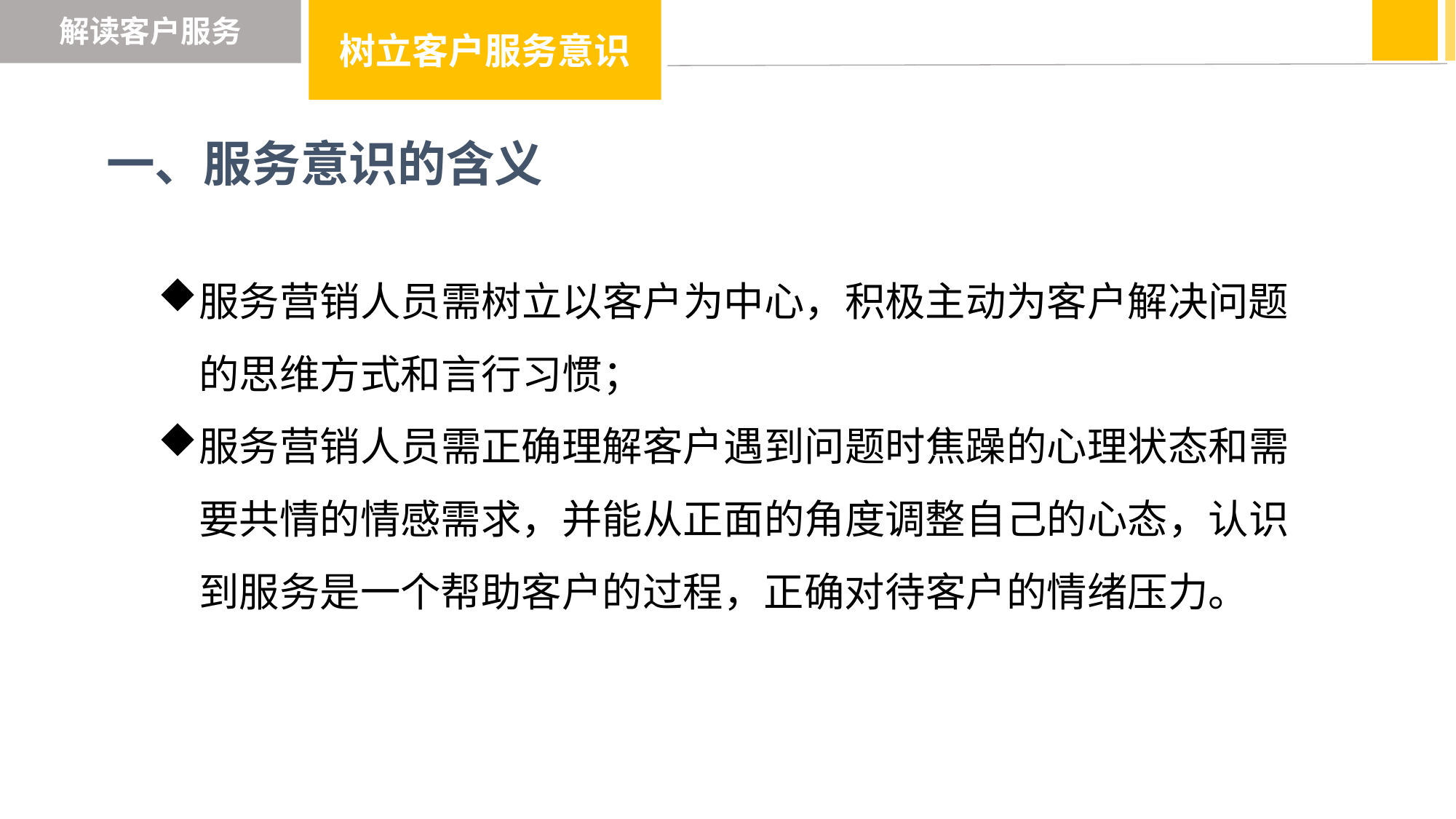

树立客户服务意识
解读客户服务

一、服务意识的含义
服务营销人员需树立以客户为中心，积极主动为客户解决问题的思维方式和言行习惯；
服务营销人员需正确理解客户遇到问题时焦躁的心理状态和需要共情的情感需求，并能从正面的角度调整自己的心态，认识到服务是一个帮助客户的过程，正确对待客户的情绪压力。